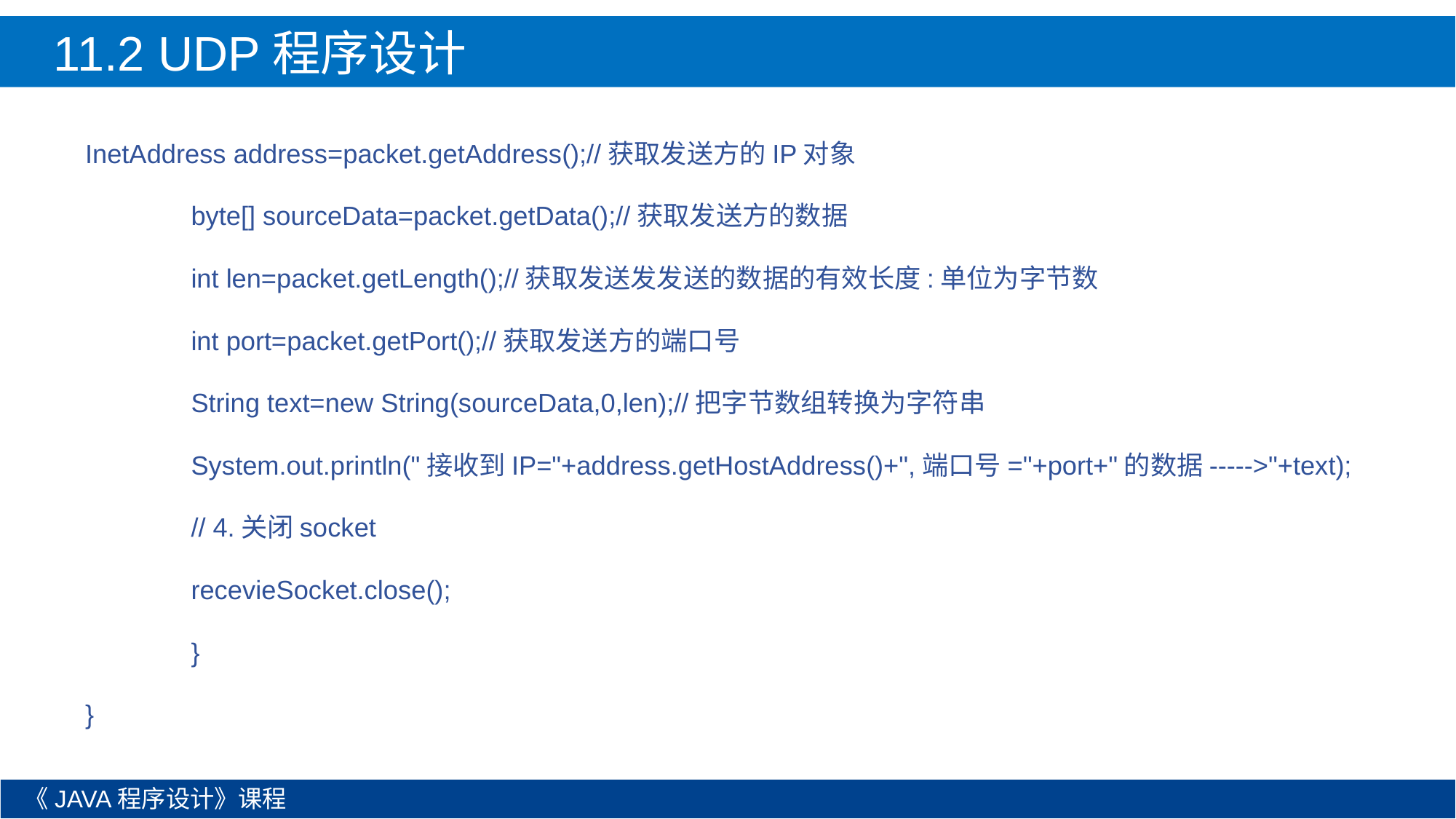

11.2 UDP程序设计
InetAddress address=packet.getAddress();//获取发送方的IP对象
		byte[] sourceData=packet.getData();//获取发送方的数据
		int len=packet.getLength();//获取发送发发送的数据的有效长度:单位为字节数
		int port=packet.getPort();//获取发送方的端口号
		String text=new String(sourceData,0,len);//把字节数组转换为字符串
		System.out.println("接收到IP="+address.getHostAddress()+",端口号="+port+"的数据----->"+text);
		// 4.关闭socket
		recevieSocket.close();
	}
}
《JAVA程序设计》课程